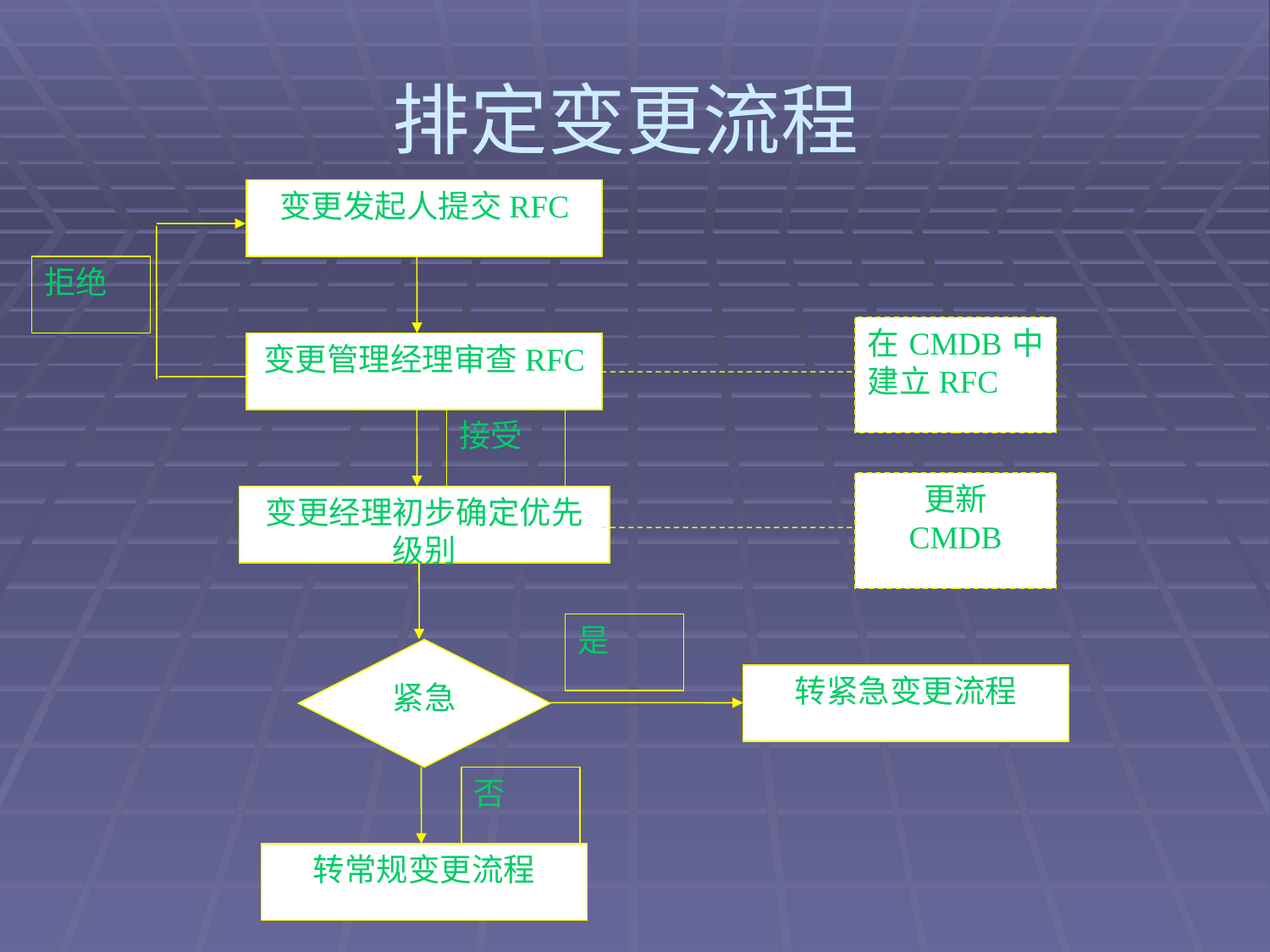

# 排定变更流程
变更发起人提交RFC

变更管理经理审查RFC
变更经理初步确定优先级别
紧急
转紧急变更流程
转常规变更流程

拒绝
在CMDB中建立RFC

接受
更新
CMDB

是
否